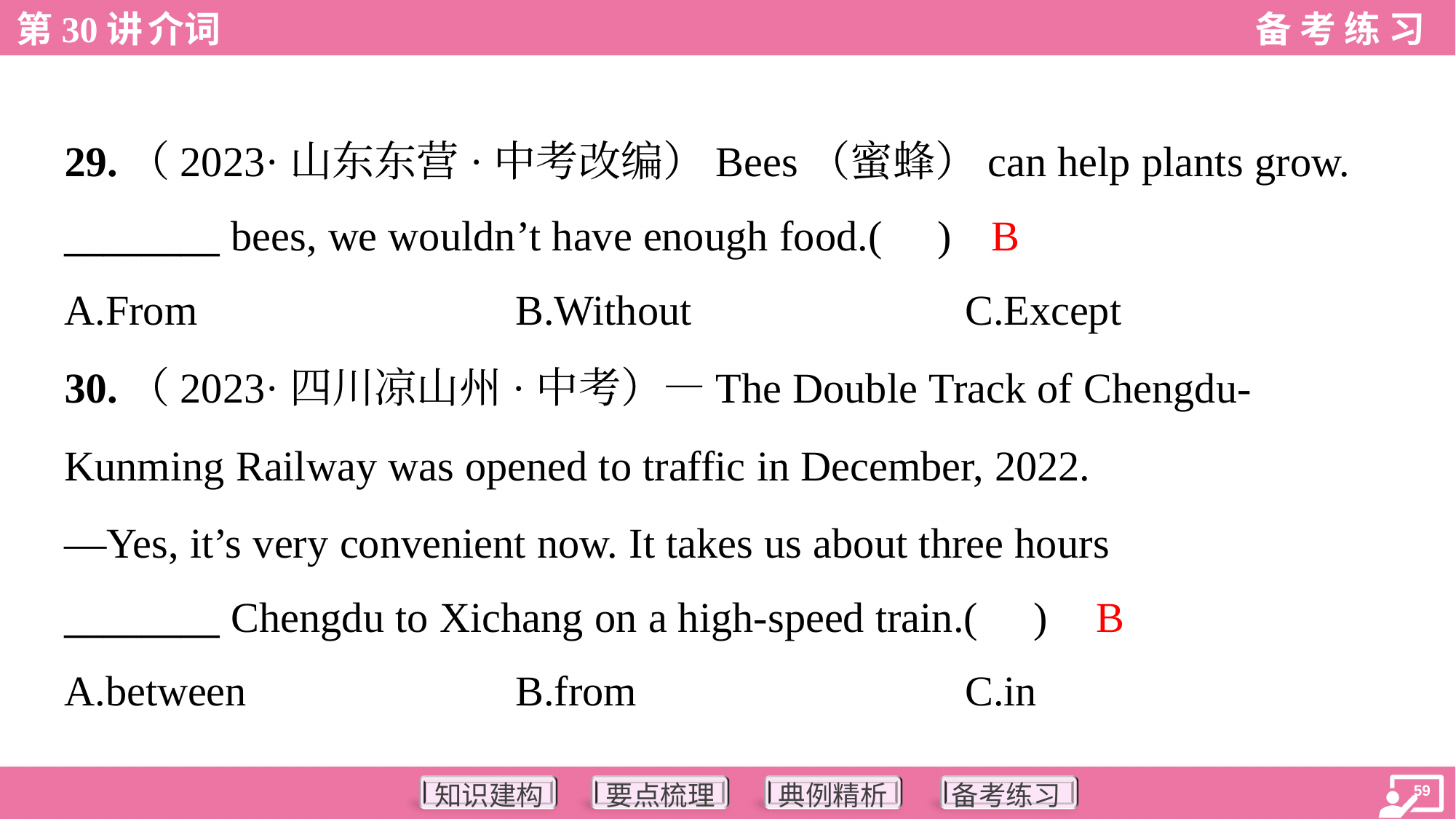

29.（2023·山东东营·中考改编）Bees（蜜蜂）can help plants grow.
________ bees, we wouldn’t have enough food.(     )
B
A.From	B.Without	C.Except
30.（2023·四川凉山州·中考）—The Double Track of Chengdu-
Kunming Railway was opened to traffic in December, 2022.
—Yes, it’s very convenient now. It takes us about three hours
________ Chengdu to Xichang on a high-speed train.(     )
B
A.between	B.from	C.in